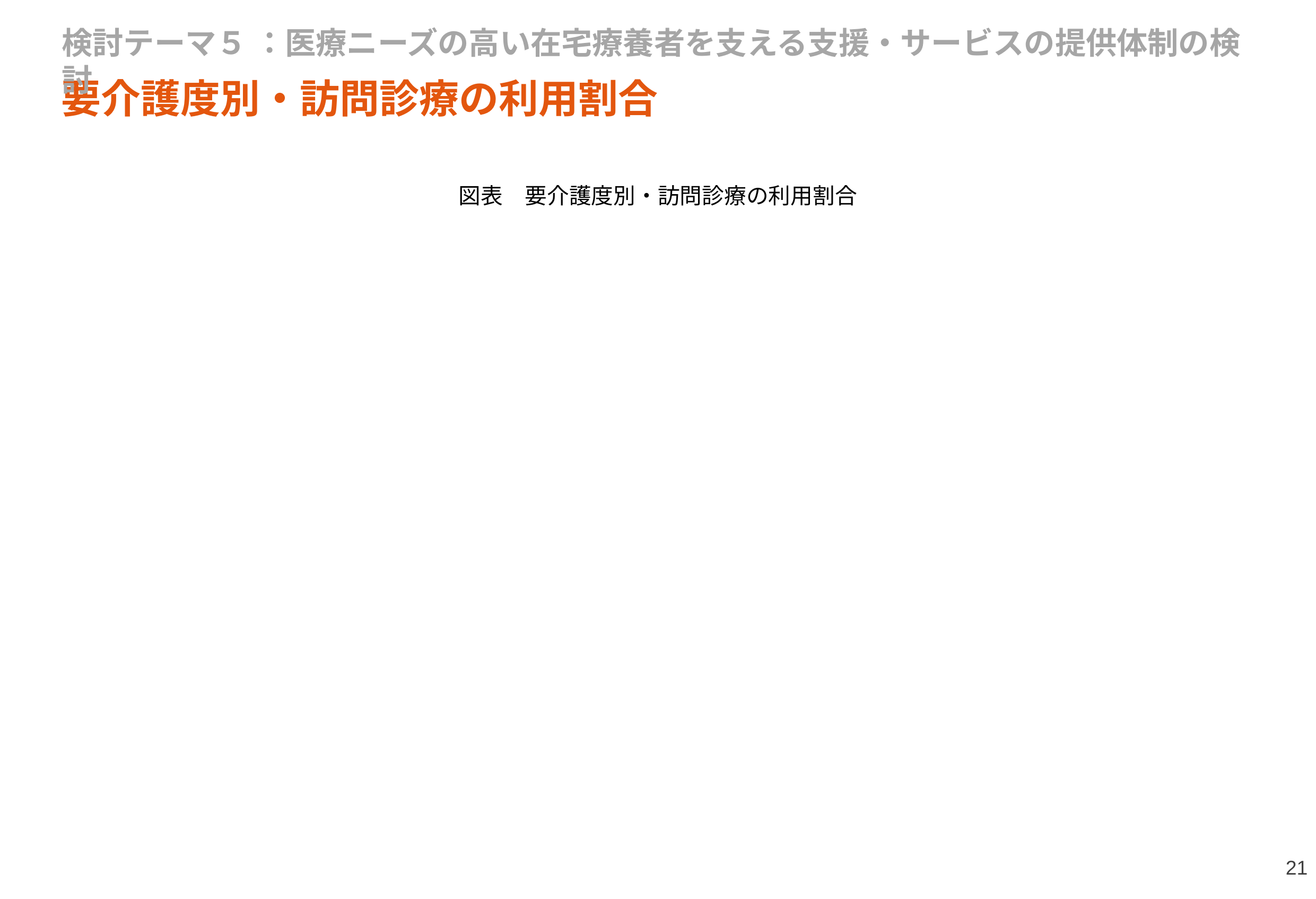

検討テーマ５ ：医療ニーズの高い在宅療養者を支える支援・サービスの提供体制の検討
要介護度別・訪問診療の利用割合
図表　要介護度別・訪問診療の利用割合
21